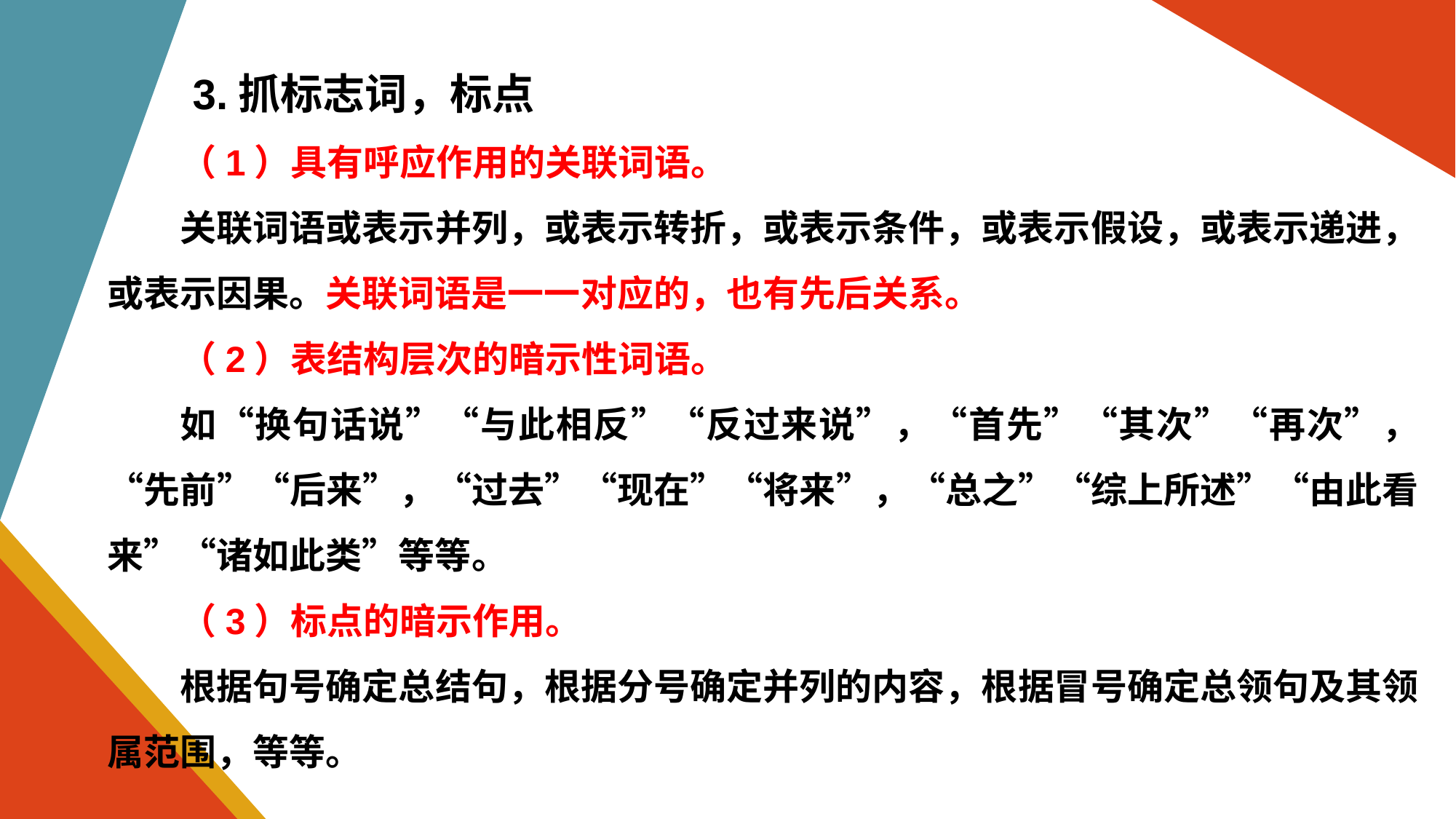

3.抓标志词，标点
（1）具有呼应作用的关联词语。
关联词语或表示并列，或表示转折，或表示条件，或表示假设，或表示递进，或表示因果。关联词语是一一对应的，也有先后关系。
（2）表结构层次的暗示性词语。
如“换句话说”“与此相反”“反过来说”，“首先”“其次”“再次”，“先前”“后来”，“过去”“现在”“将来”，“总之”“综上所述”“由此看来”“诸如此类”等等。
（3）标点的暗示作用。
根据句号确定总结句，根据分号确定并列的内容，根据冒号确定总领句及其领属范围，等等。